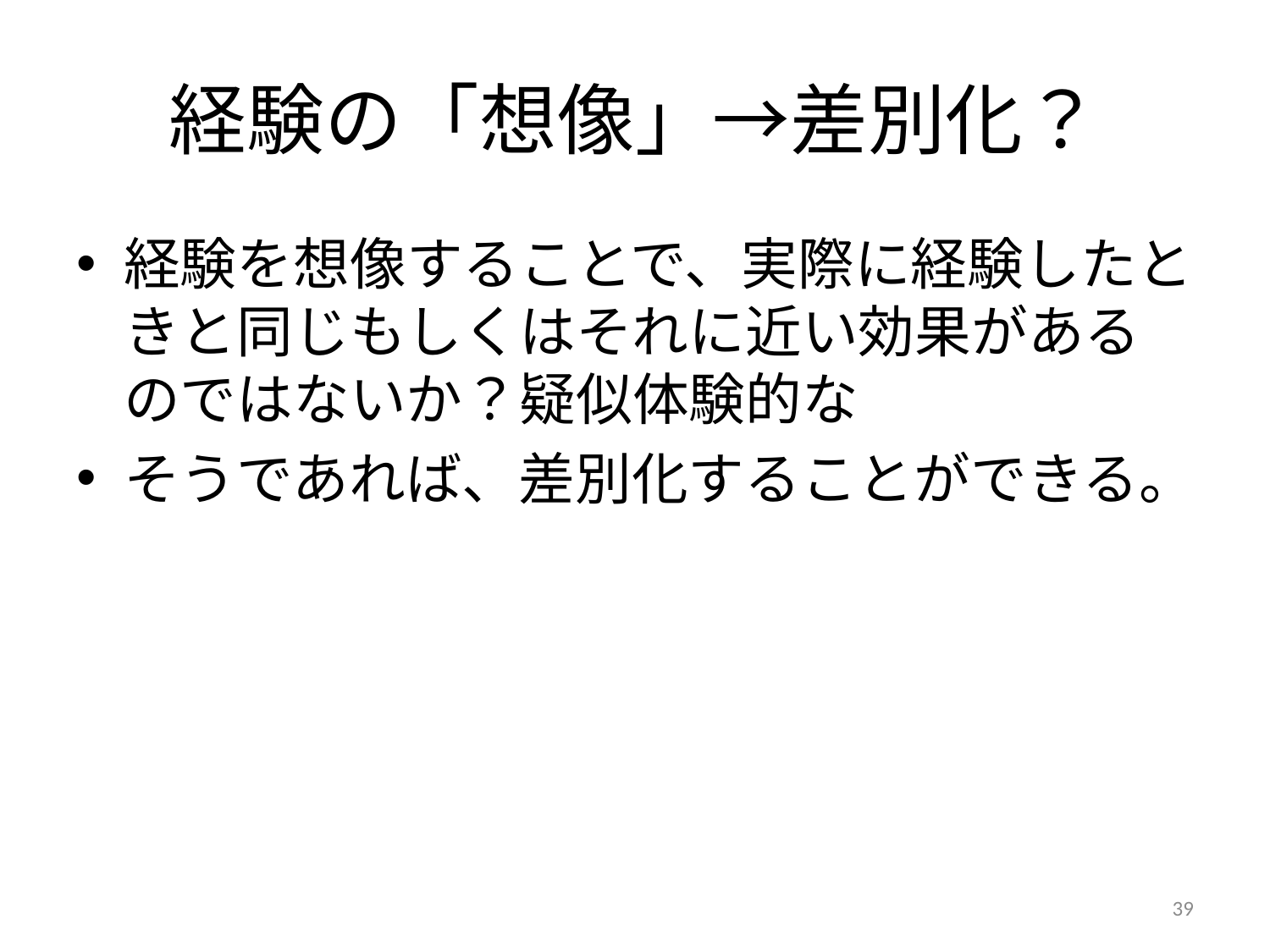

# 経験の「想像」→差別化？
経験を想像することで、実際に経験したときと同じもしくはそれに近い効果があるのではないか？疑似体験的な
そうであれば、差別化することができる。
39